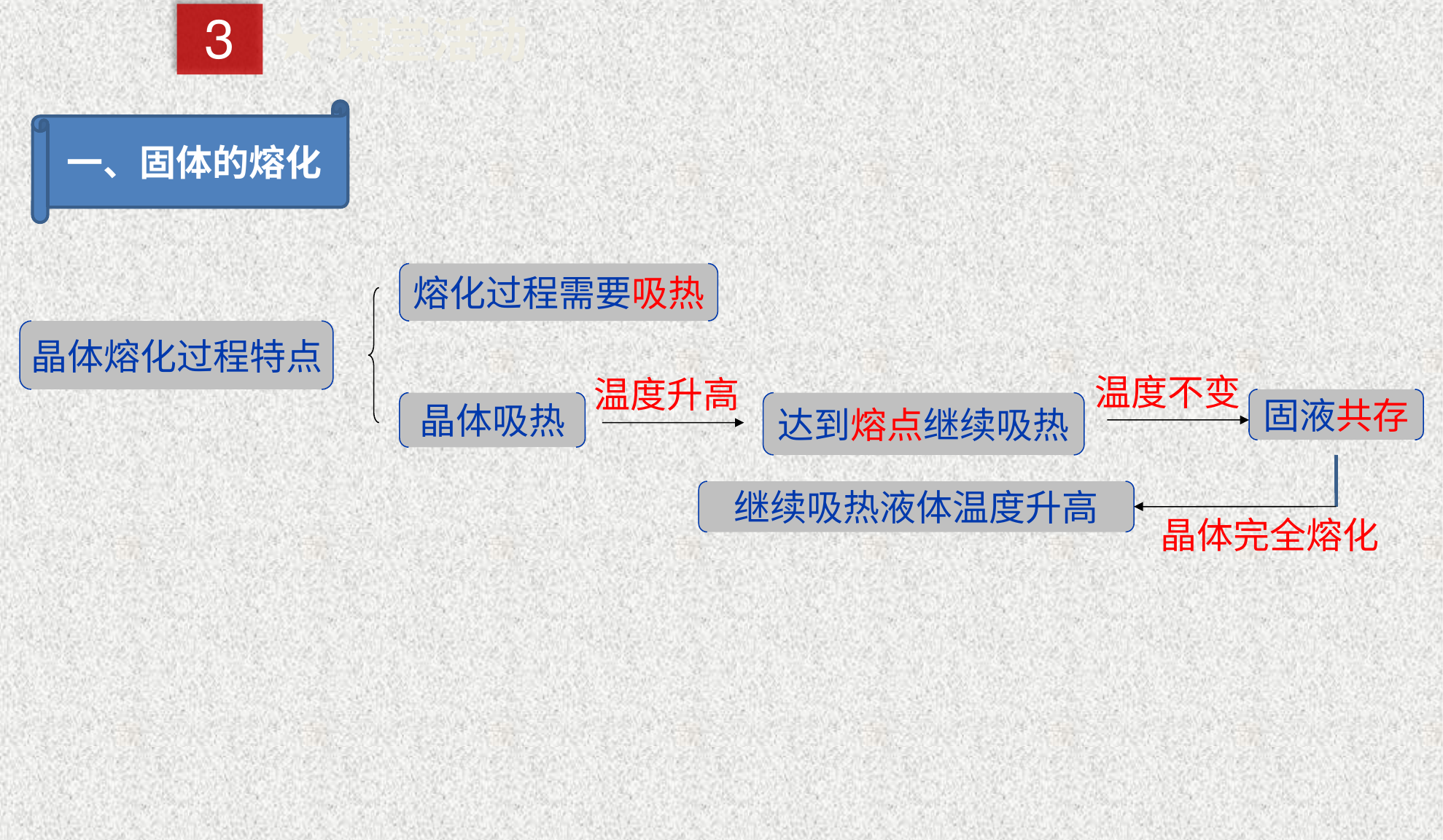

3
★课堂活动
一、固体的熔化
熔化过程需要吸热

晶体熔化过程特点
温度不变
温度升高
固液共存
晶体吸热
达到熔点继续吸热

继续吸热液体温度升高

晶体完全熔化